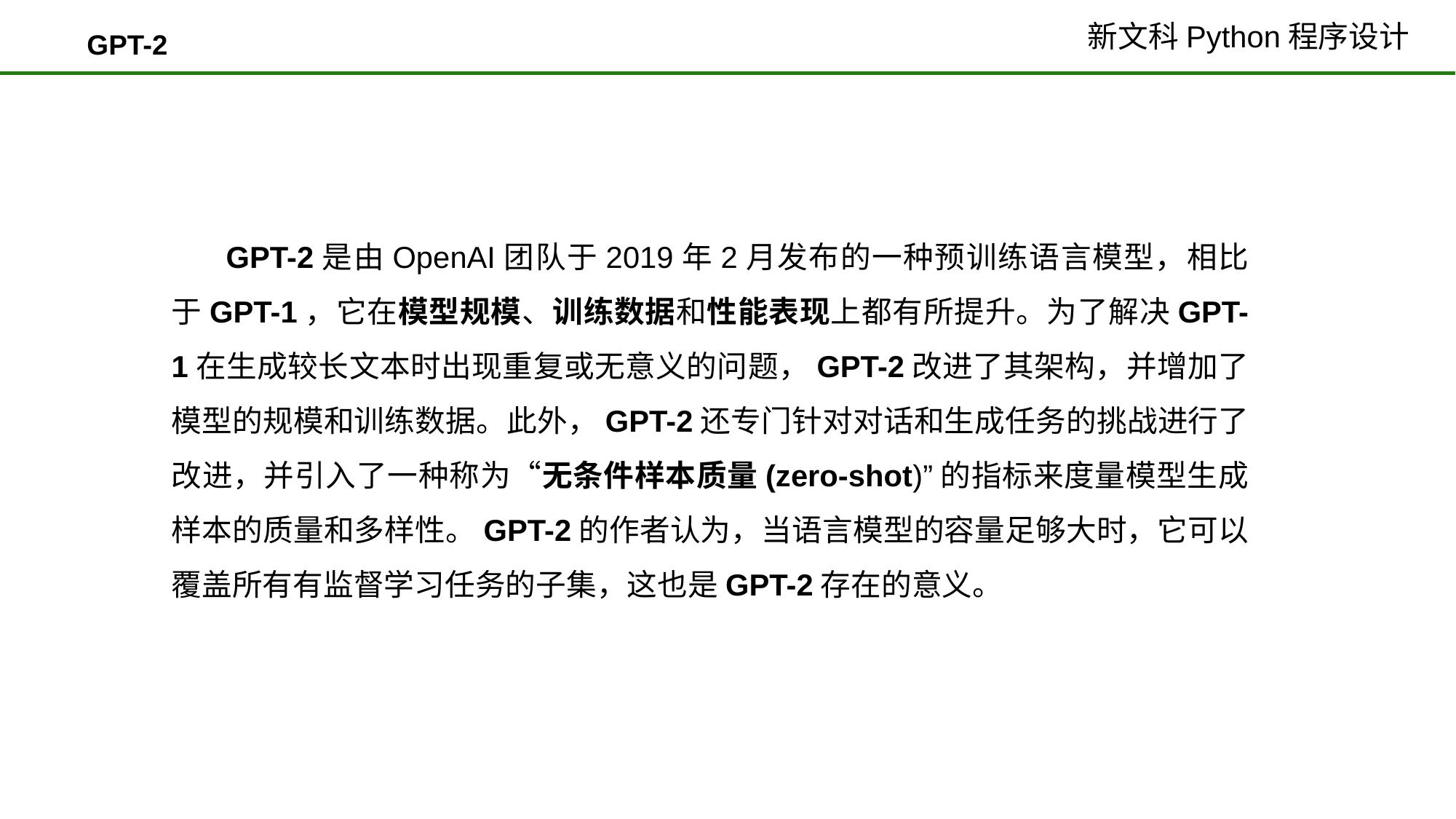

# GPT-2
GPT-2是由OpenAI团队于2019年2月发布的一种预训练语言模型，相比于GPT-1，它在模型规模、训练数据和性能表现上都有所提升。为了解决GPT-1在生成较长文本时出现重复或无意义的问题，GPT-2改进了其架构，并增加了模型的规模和训练数据。此外，GPT-2还专门针对对话和生成任务的挑战进行了改进，并引入了一种称为“无条件样本质量(zero-shot)”的指标来度量模型生成样本的质量和多样性。GPT-2的作者认为，当语言模型的容量足够大时，它可以覆盖所有有监督学习任务的子集，这也是GPT-2存在的意义。